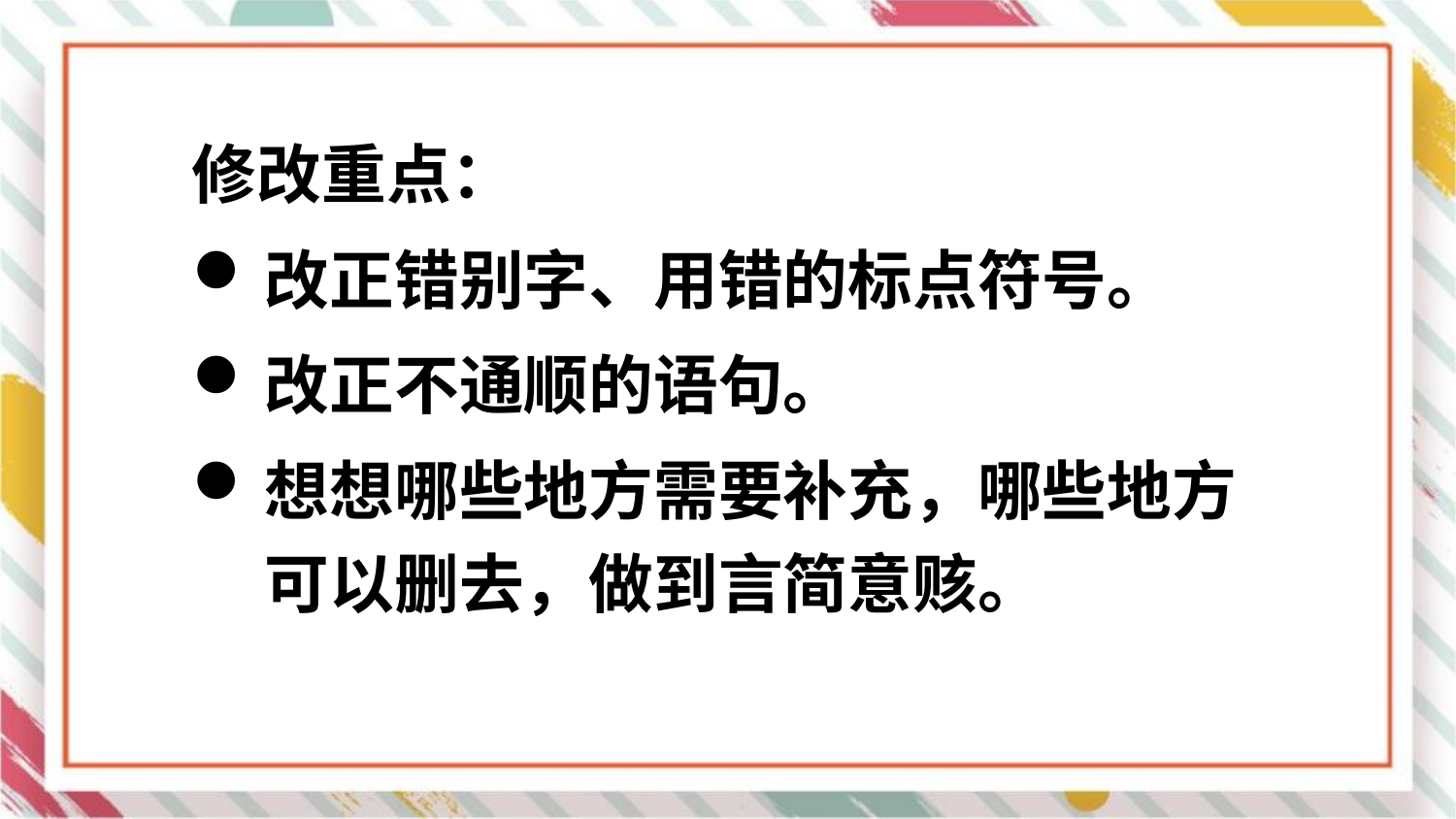

修改重点：
改正错别字、用错的标点符号。
改正不通顺的语句。
想想哪些地方需要补充，哪些地方可以删去，做到言简意赅。